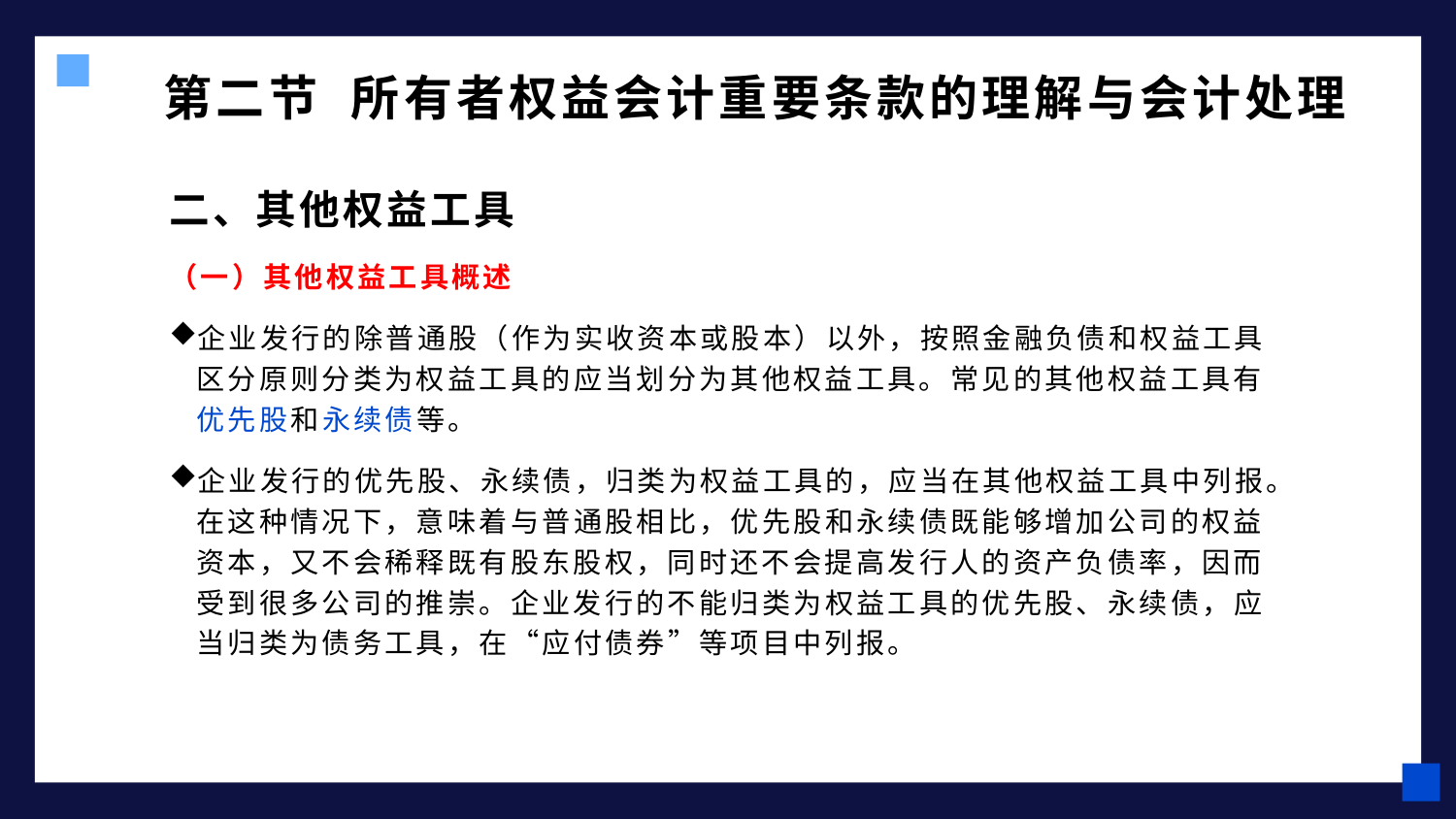

# 第二节  所有者权益会计重要条款的理解与会计处理
二、其他权益工具
（一）其他权益工具概述
企业发行的除普通股（作为实收资本或股本）以外，按照金融负债和权益工具区分原则分类为权益工具的应当划分为其他权益工具。常见的其他权益工具有优先股和永续债等。
企业发行的优先股、永续债，归类为权益工具的，应当在其他权益工具中列报。在这种情况下，意味着与普通股相比，优先股和永续债既能够增加公司的权益资本，又不会稀释既有股东股权，同时还不会提高发行人的资产负债率，因而受到很多公司的推崇。企业发行的不能归类为权益工具的优先股、永续债，应当归类为债务工具，在“应付债券”等项目中列报。